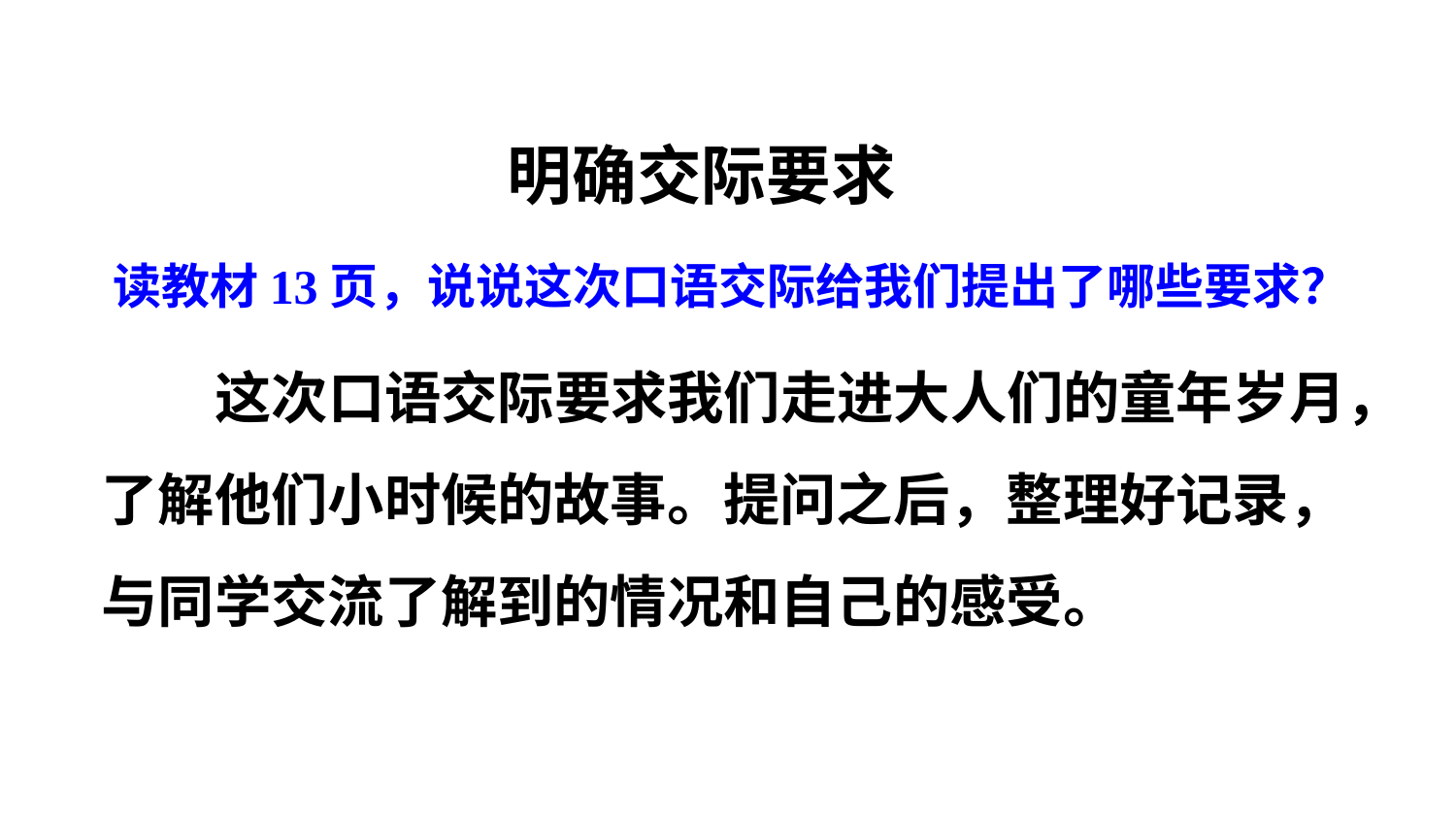

明确交际要求
读教材13页，说说这次口语交际给我们提出了哪些要求？
这次口语交际要求我们走进大人们的童年岁月，了解他们小时候的故事。提问之后，整理好记录，与同学交流了解到的情况和自己的感受。